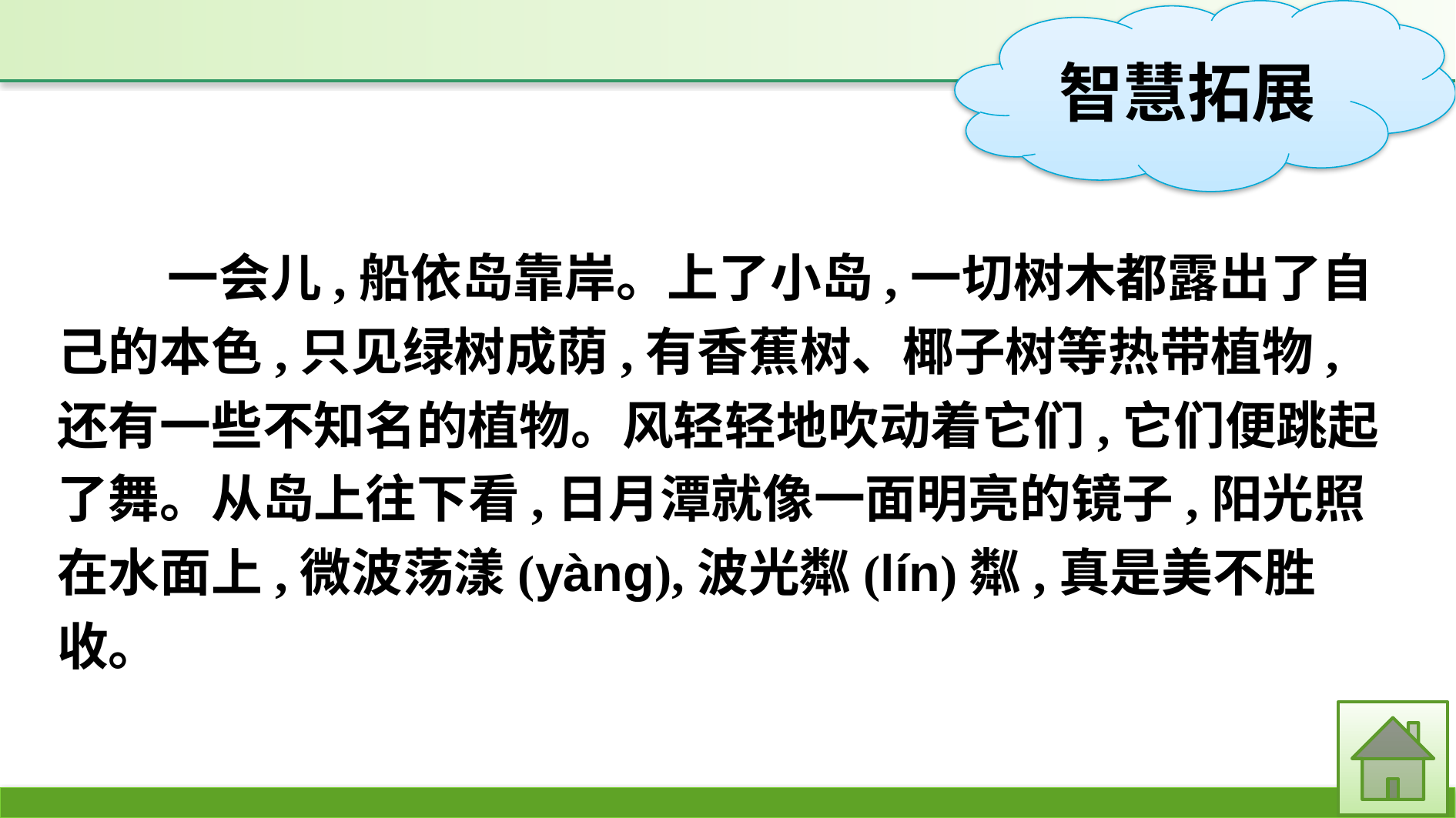

一会儿,船依岛靠岸。上了小岛,一切树木都露出了自己的本色,只见绿树成荫,有香蕉树、椰子树等热带植物,还有一些不知名的植物。风轻轻地吹动着它们,它们便跳起了舞。从岛上往下看,日月潭就像一面明亮的镜子,阳光照在水面上,微波荡漾(yàng),波光粼(lín)粼,真是美不胜收。